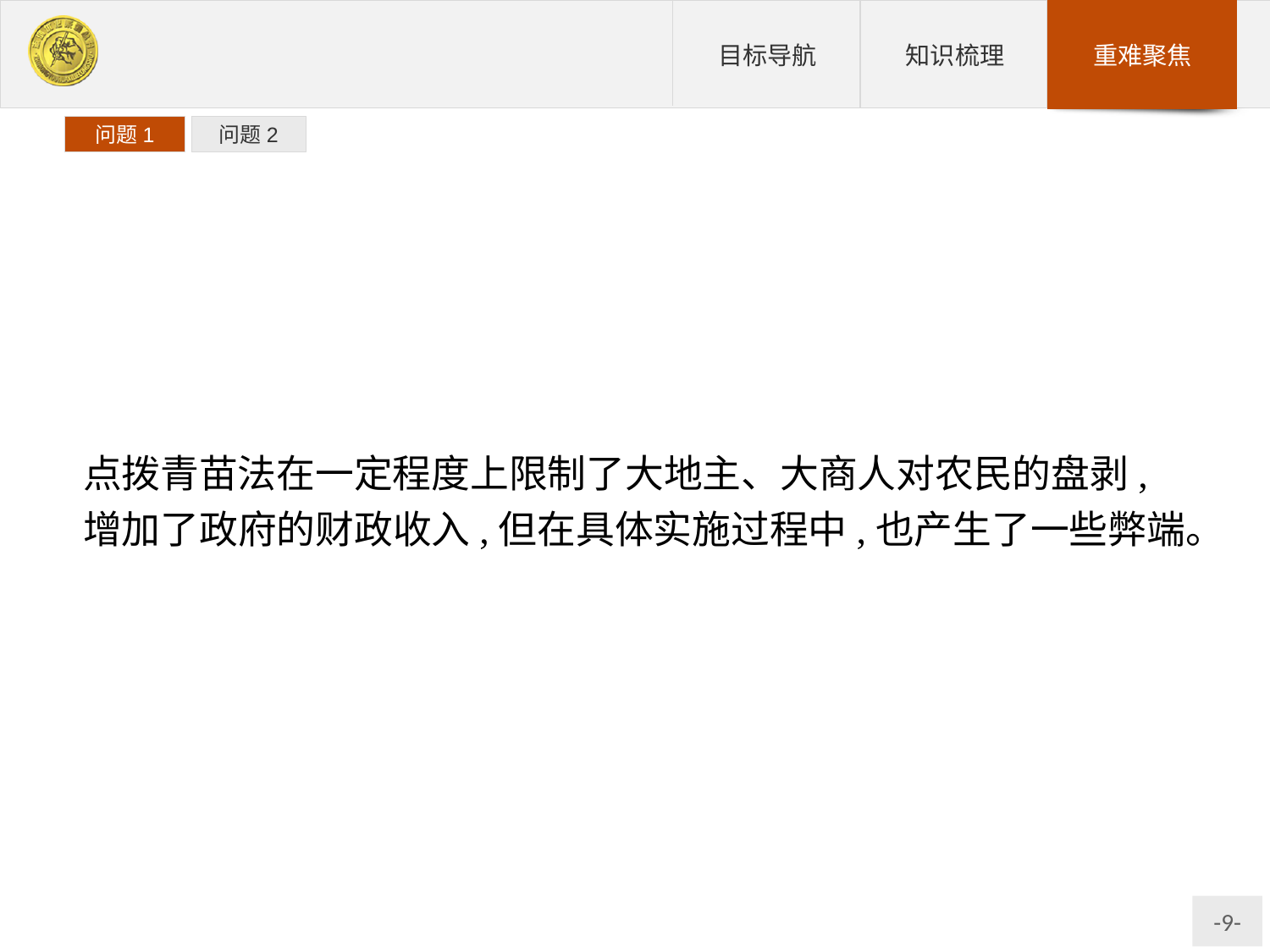

问题1
问题2
点拨青苗法在一定程度上限制了大地主、大商人对农民的盘剥,增加了政府的财政收入,但在具体实施过程中,也产生了一些弊端。